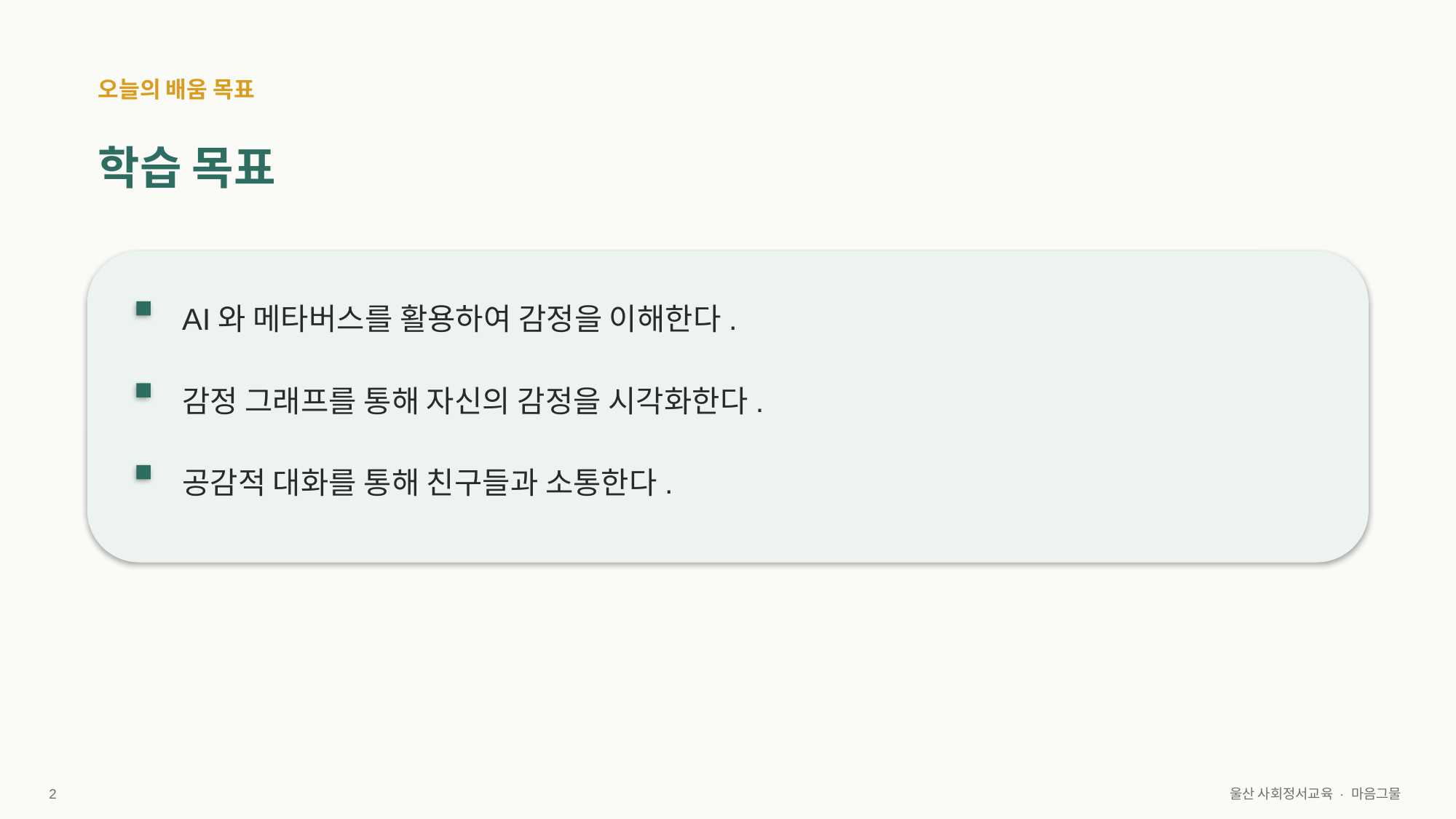

오늘의 배움 목표
학습 목표

AI와 메타버스를 활용하여 감정을 이해한다.

감정 그래프를 통해 자신의 감정을 시각화한다.

공감적 대화를 통해 친구들과 소통한다.

2
울산 사회정서교육 · 마음그물